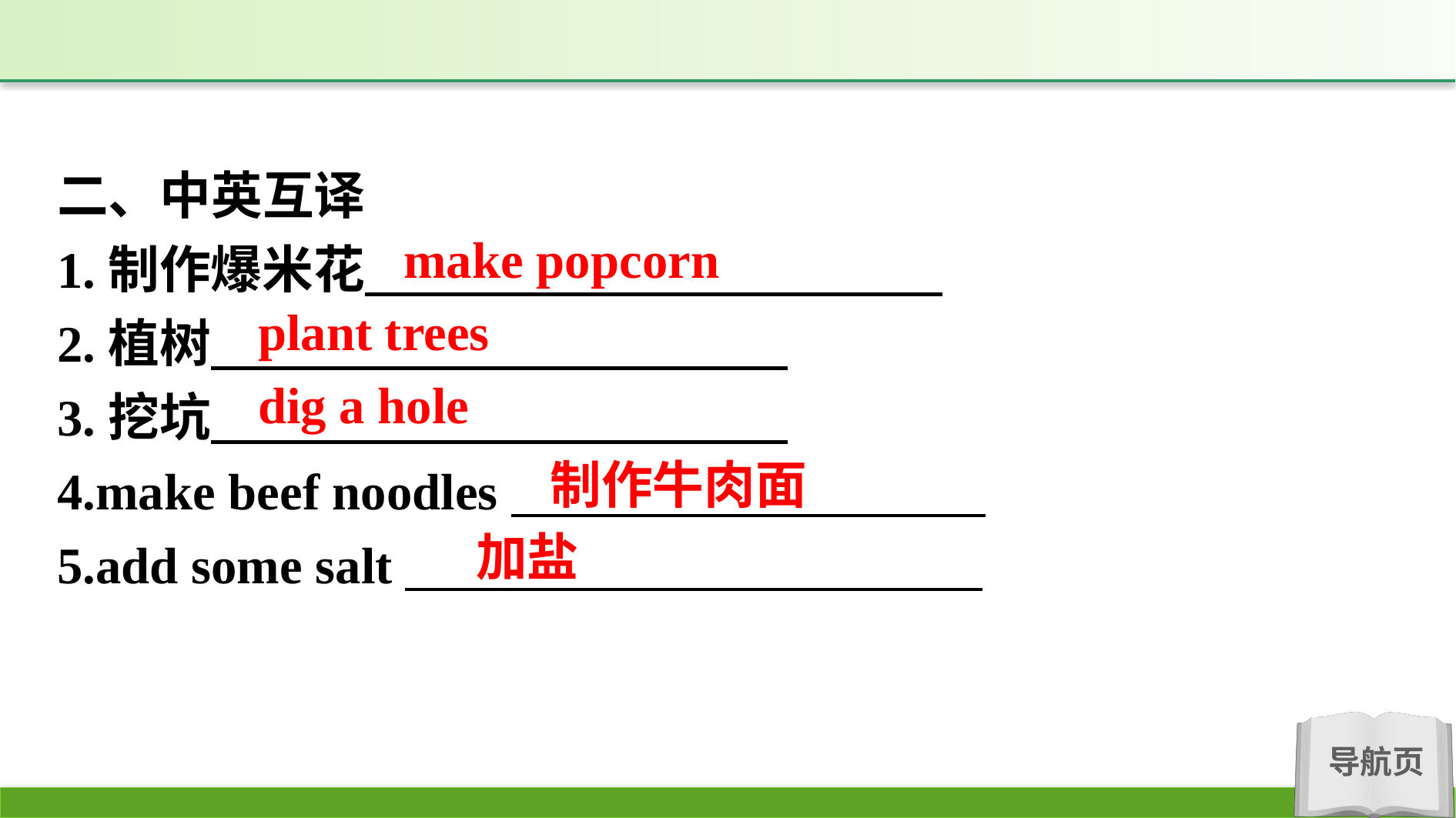

二、中英互译
1.制作爆米花
2.植树
3.挖坑
4.make beef noodles
5.add some salt
make popcorn
plant trees
dig a hole
制作牛肉面
加盐